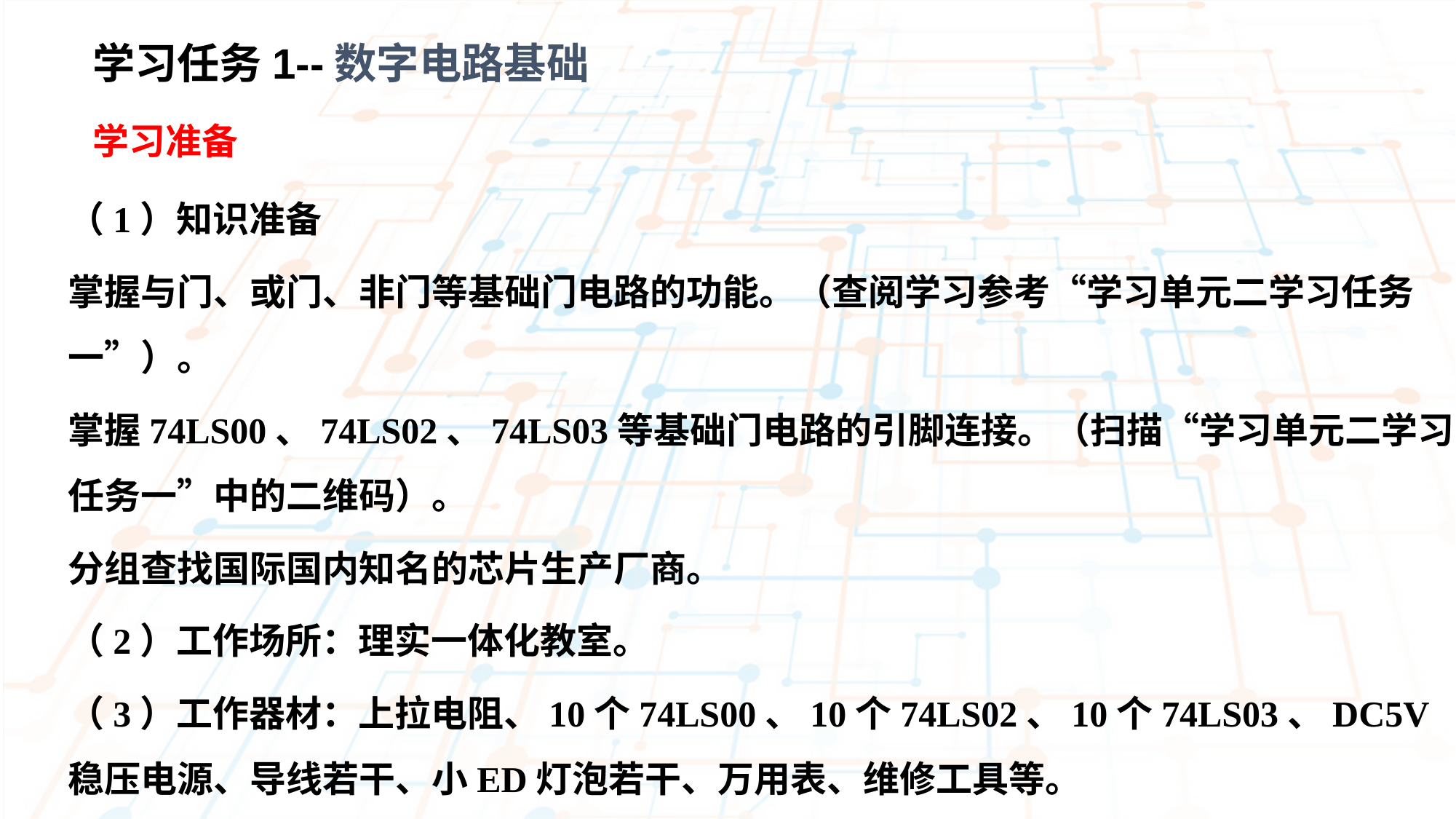

学习任务1--数字电路基础
学习准备
（1）知识准备
掌握与门、或门、非门等基础门电路的功能。（查阅学习参考“学习单元二学习任务一”）。
掌握74LS00、74LS02、74LS03等基础门电路的引脚连接。（扫描“学习单元二学习任务一”中的二维码）。
分组查找国际国内知名的芯片生产厂商。
（2）工作场所：理实一体化教室。
（3）工作器材：上拉电阻、10个74LS00、10个74LS02、10个74LS03、DC5V稳压电源、导线若干、小ED灯泡若干、万用表、维修工具等。